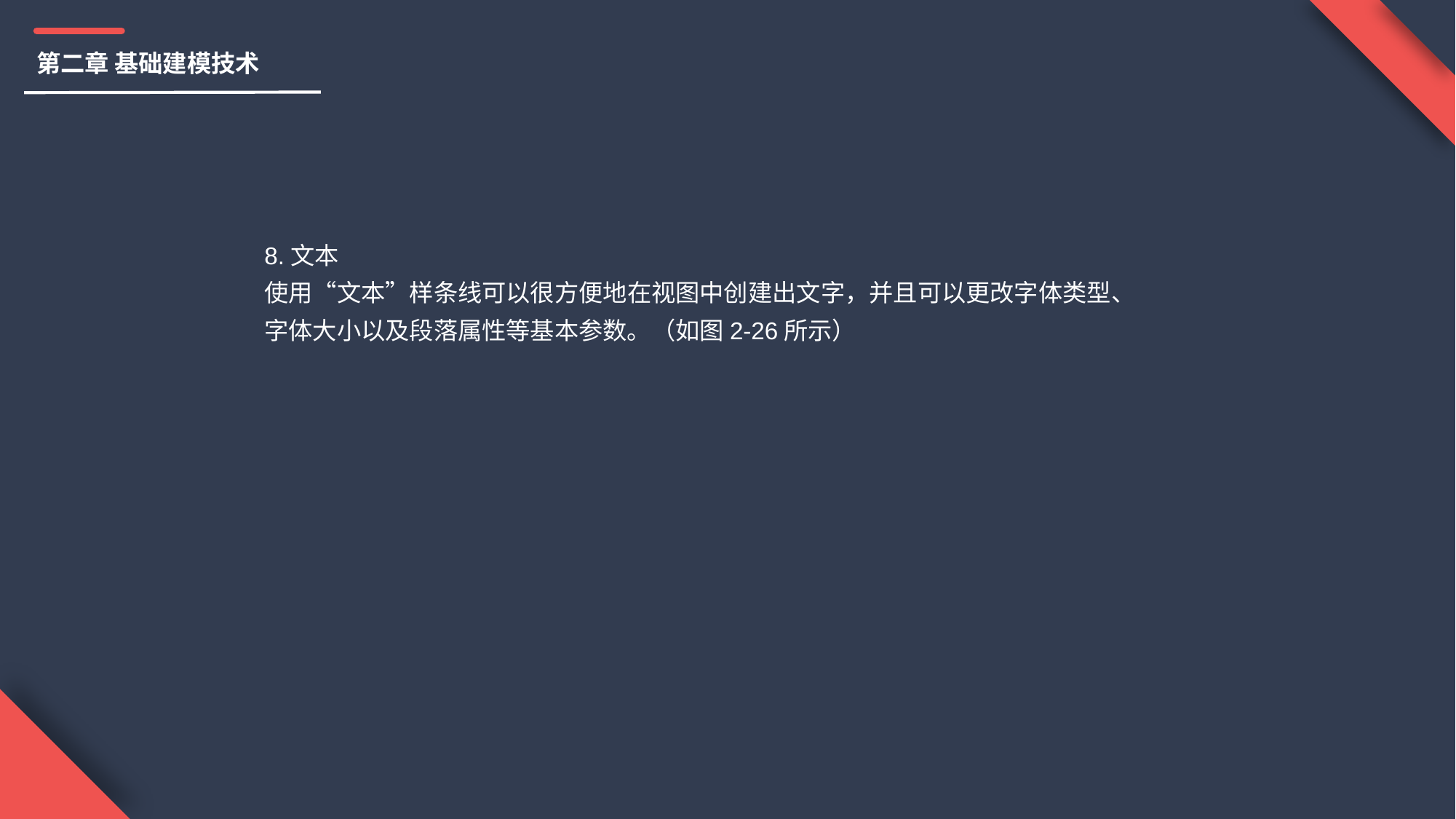

第二章 基础建模技术
8.文本
使用“文本”样条线可以很方便地在视图中创建出文字，并且可以更改字体类型、字体大小以及段落属性等基本参数。（如图2-26所示）